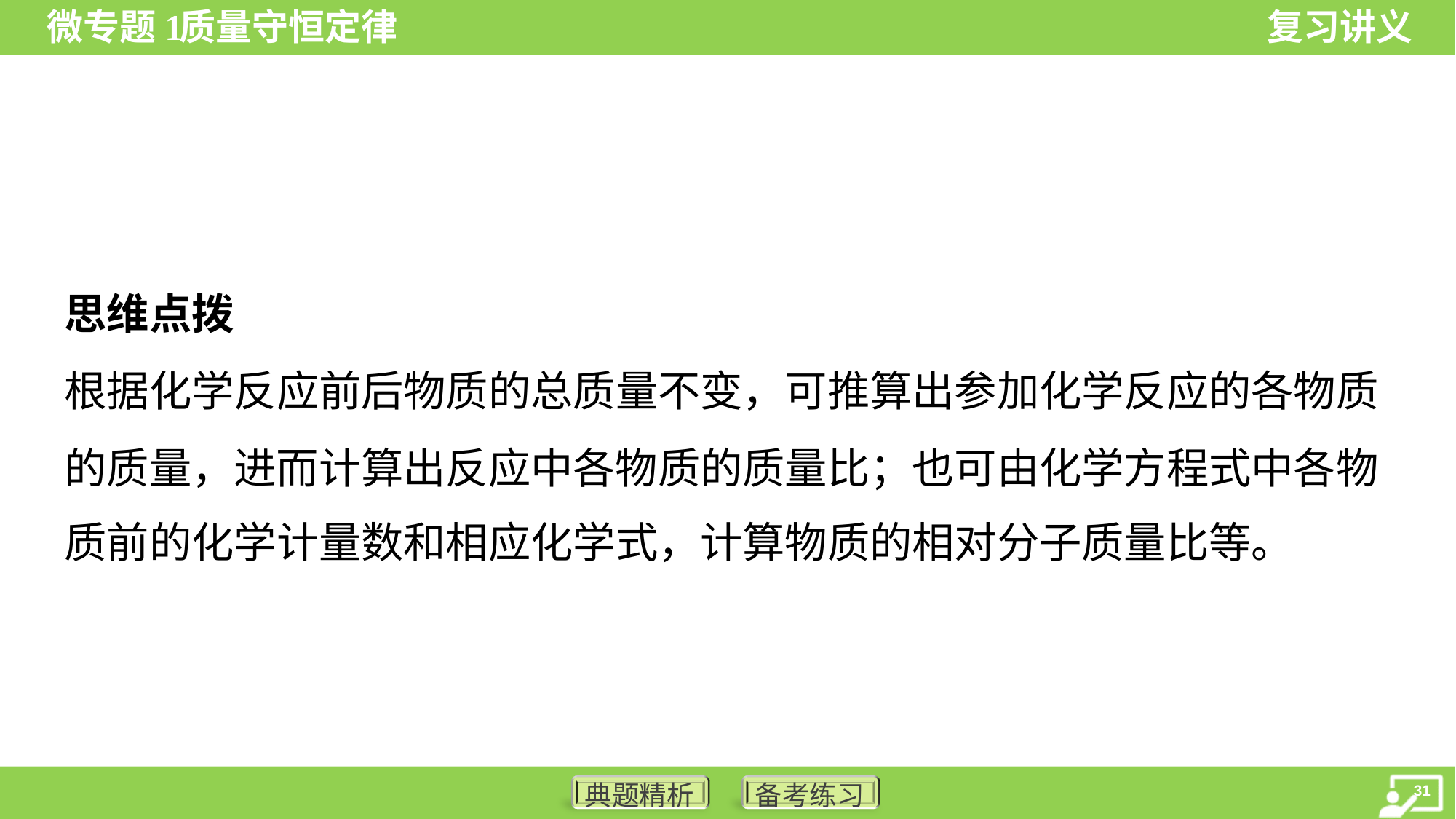

思维点拨
根据化学反应前后物质的总质量不变，可推算出参加化学反应的各物质
的质量，进而计算出反应中各物质的质量比；也可由化学方程式中各物
质前的化学计量数和相应化学式，计算物质的相对分子质量比等。